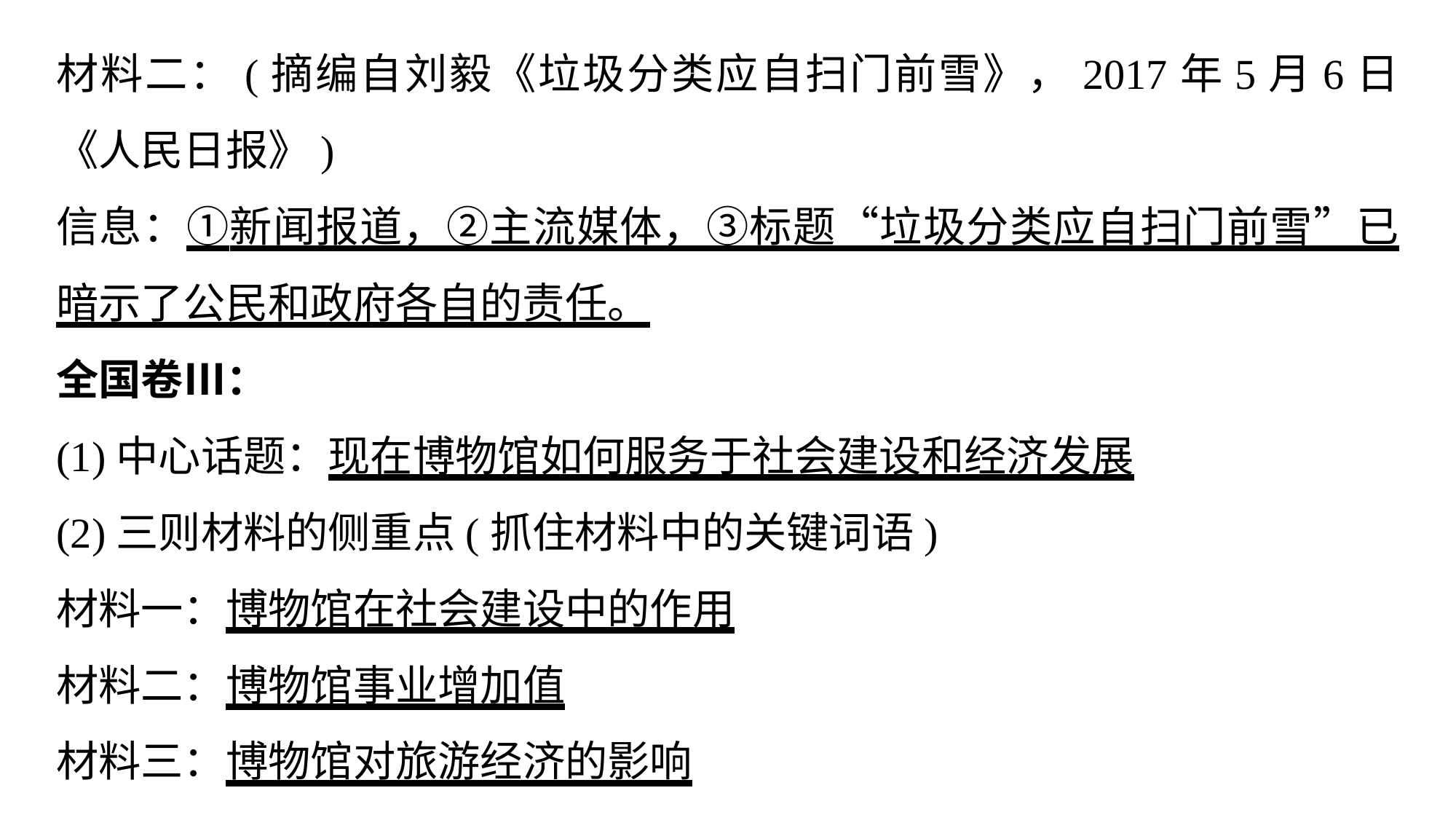

材料二：(摘编自刘毅《垃圾分类应自扫门前雪》，2017年5月6日《人民日报》)
信息：①新闻报道，②主流媒体，③标题“垃圾分类应自扫门前雪”已暗示了公民和政府各自的责任。
全国卷Ⅲ：
(1)中心话题：现在博物馆如何服务于社会建设和经济发展
(2)三则材料的侧重点(抓住材料中的关键词语)
材料一：博物馆在社会建设中的作用
材料二：博物馆事业增加值
材料三：博物馆对旅游经济的影响